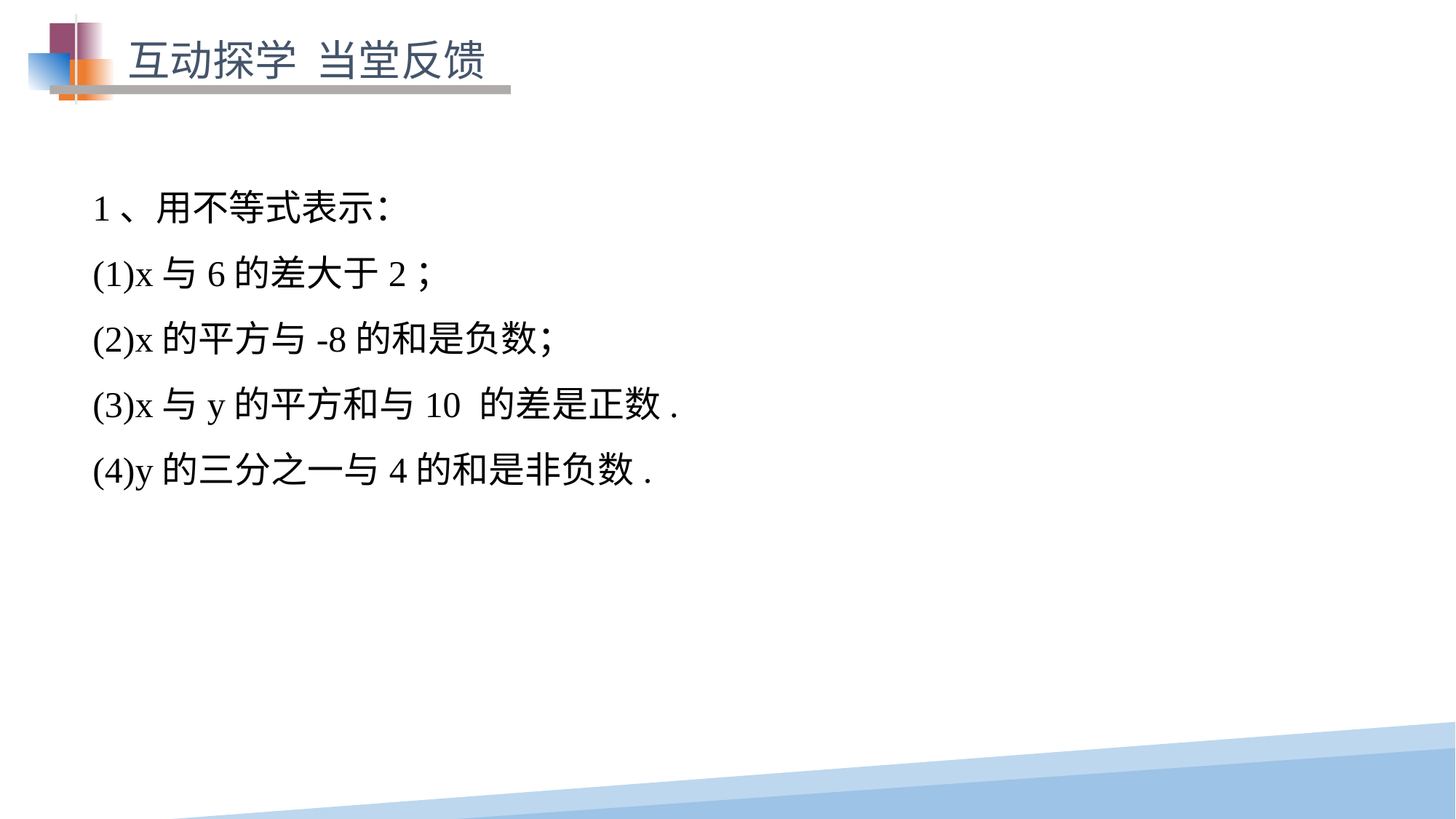

互动探学  当堂反馈
1、用不等式表示：
(1)x与6的差大于2；
(2)x的平方与-8的和是负数；
(3)x与y的平方和与10 的差是正数.
(4)y的三分之一与4的和是非负数.